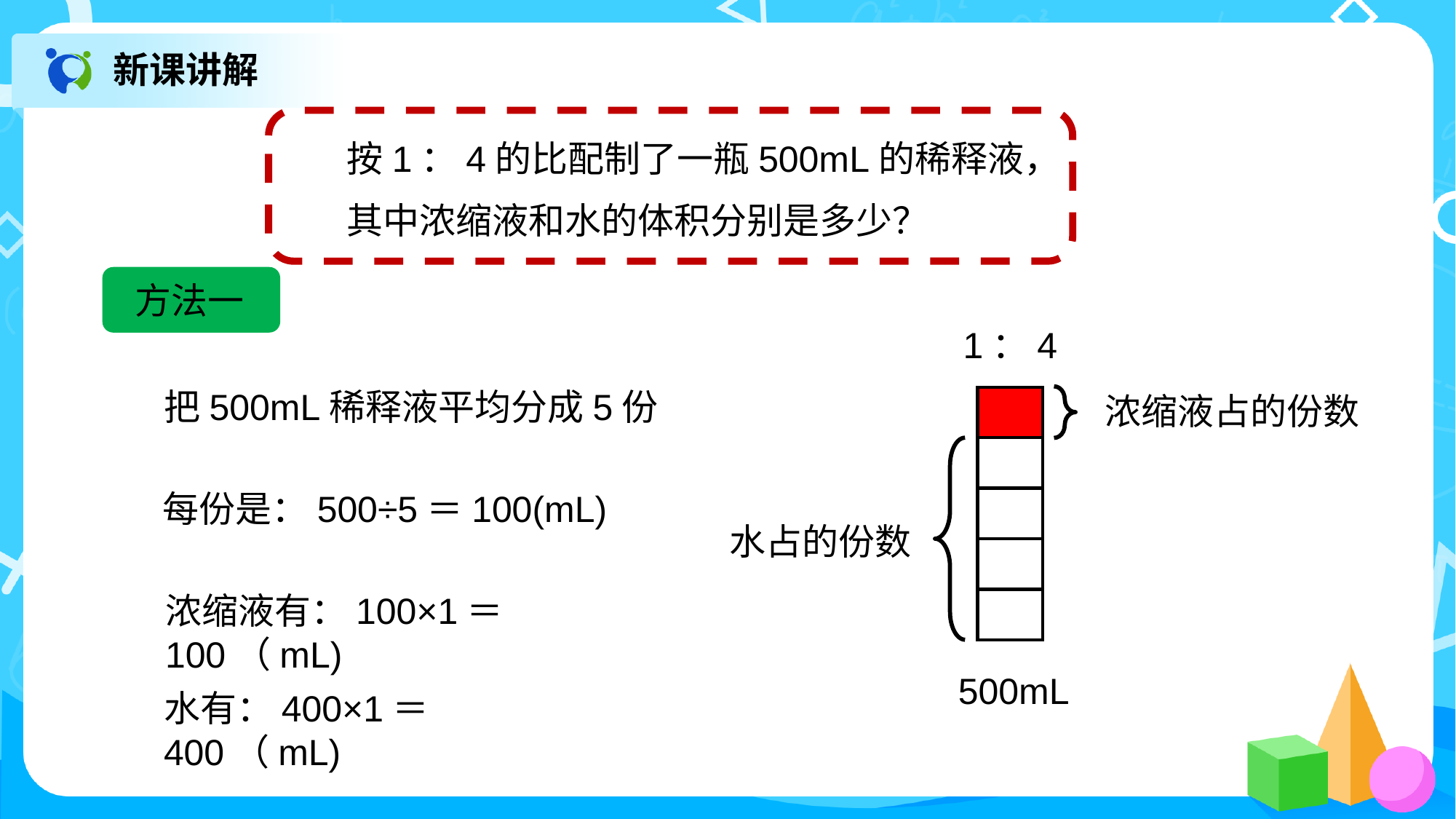

新课讲解

按1：4的比配制了一瓶500mL的稀释液，
其中浓缩液和水的体积分别是多少？

方法一
1：4
把500mL稀释液平均分成5份
浓缩液占的份数

每份是：500÷5＝100(mL)

水占的份数

浓缩液有：100×1＝100（mL)

500mL
水有：400×1＝400（mL)